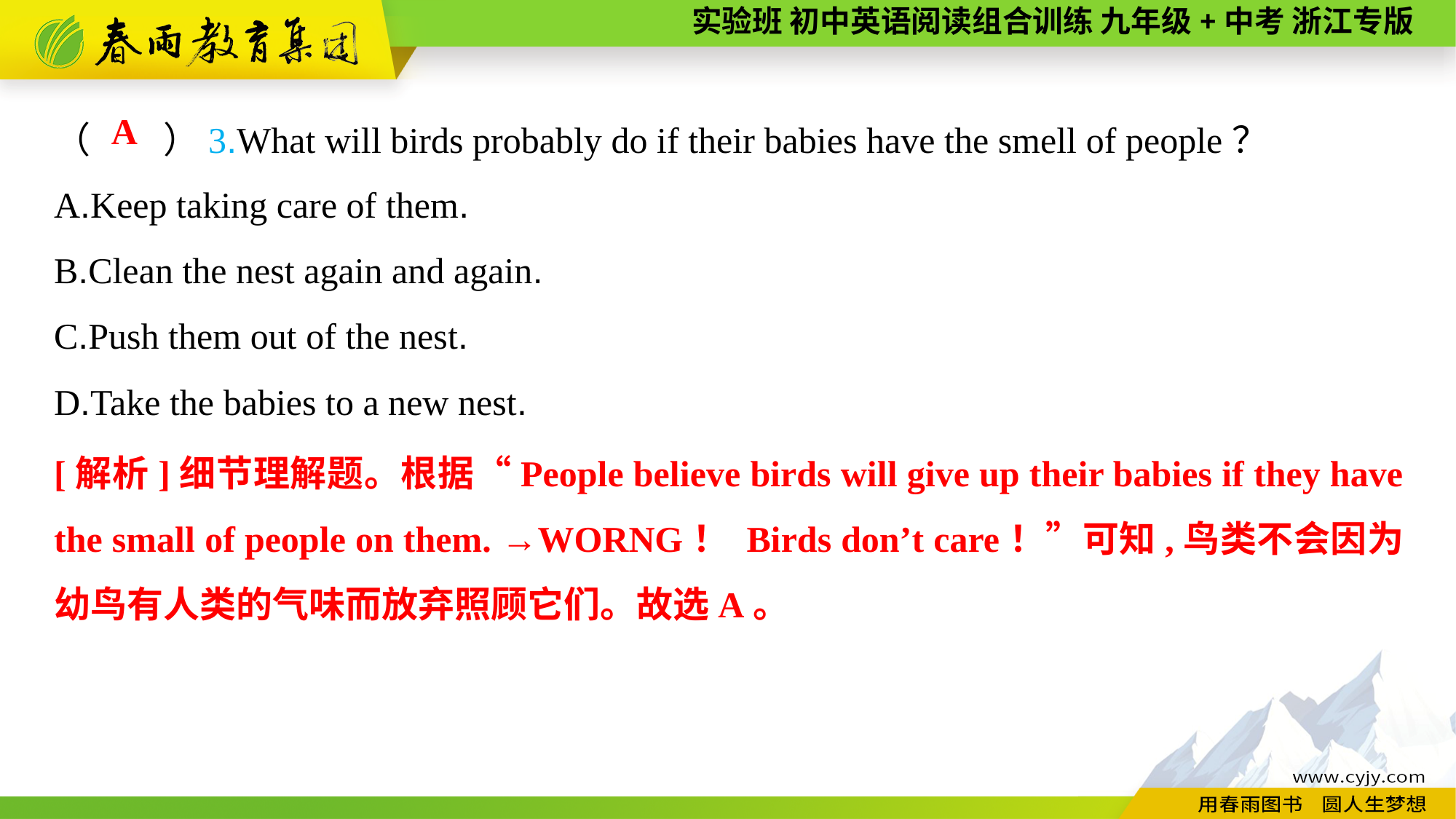

（　　）3.What will birds probably do if their babies have the smell of people？
A.Keep taking care of them.
B.Clean the nest again and again.
C.Push them out of the nest.
D.Take the babies to a new nest.
A
[解析]细节理解题。根据“People believe birds will give up their babies if they have the small of people on them. →WORNG！ Birds don’t care！”可知,鸟类不会因为幼鸟有人类的气味而放弃照顾它们。故选A。